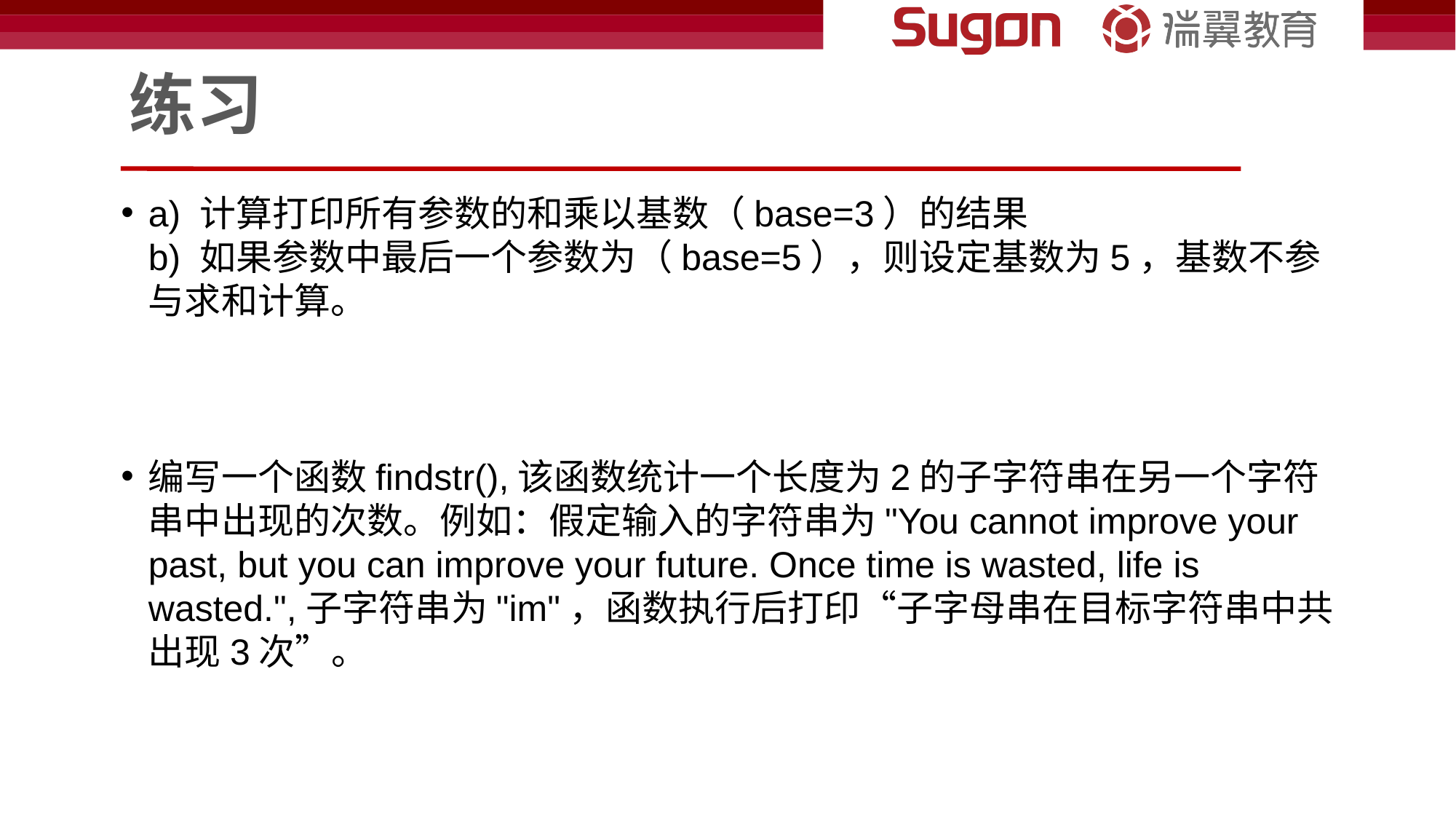

# 练习
a) 计算打印所有参数的和乘以基数（base=3）的结果
b) 如果参数中最后一个参数为（base=5），则设定基数为5，基数不参与求和计算。

编写一个函数findstr(),该函数统计一个长度为2的子字符串在另一个字符串中出现的次数。例如：假定输入的字符串为"You cannot improve your past, but you can improve your future. Once time is wasted, life is wasted.",子字符串为"im"，函数执行后打印“子字母串在目标字符串中共出现3次”。